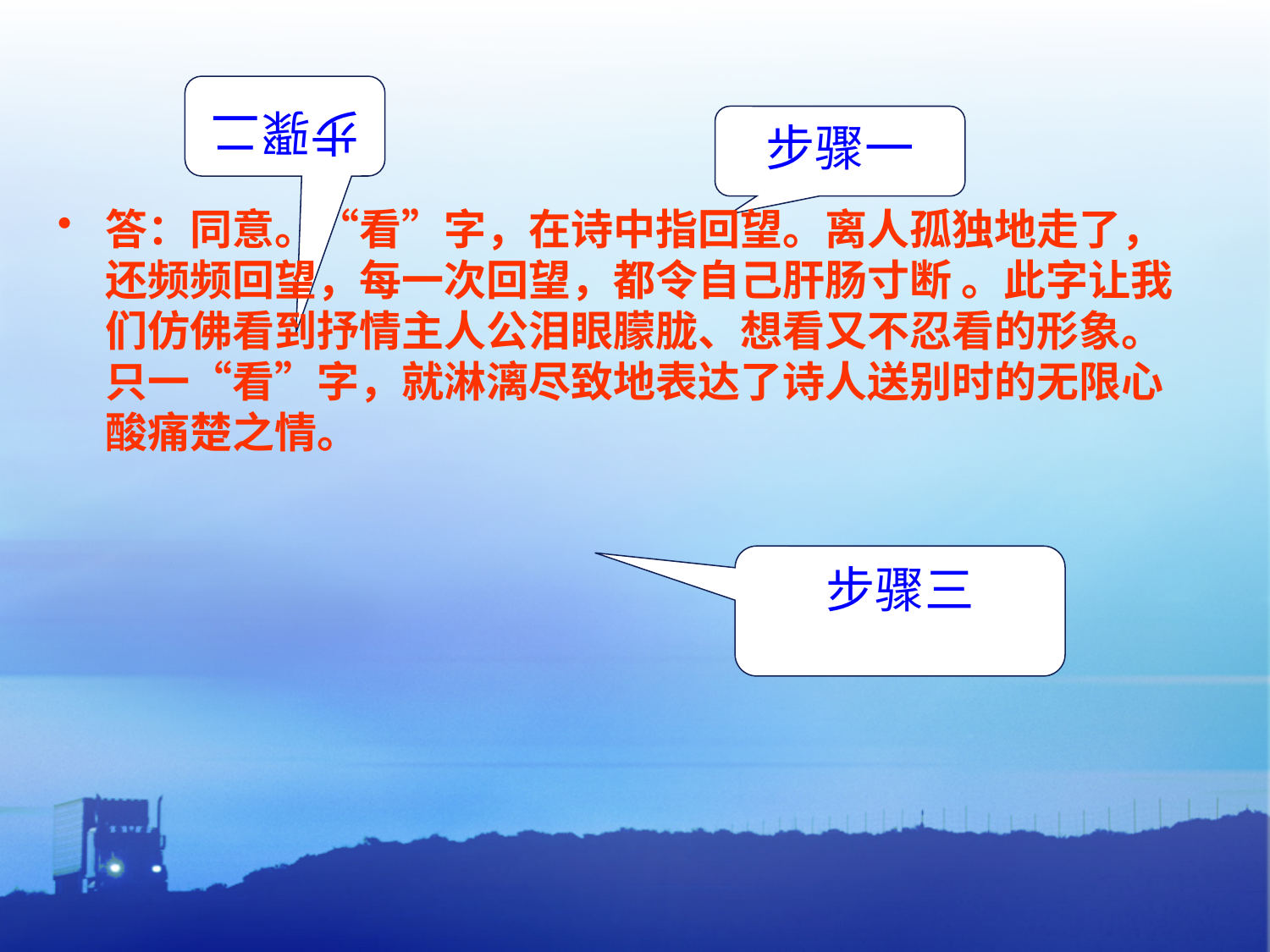

步骤二
步骤一
答：同意。“看”字，在诗中指回望。离人孤独地走了，还频频回望，每一次回望，都令自己肝肠寸断 。此字让我们仿佛看到抒情主人公泪眼朦胧、想看又不忍看的形象。只一“看”字，就淋漓尽致地表达了诗人送别时的无限心酸痛楚之情。
步骤三